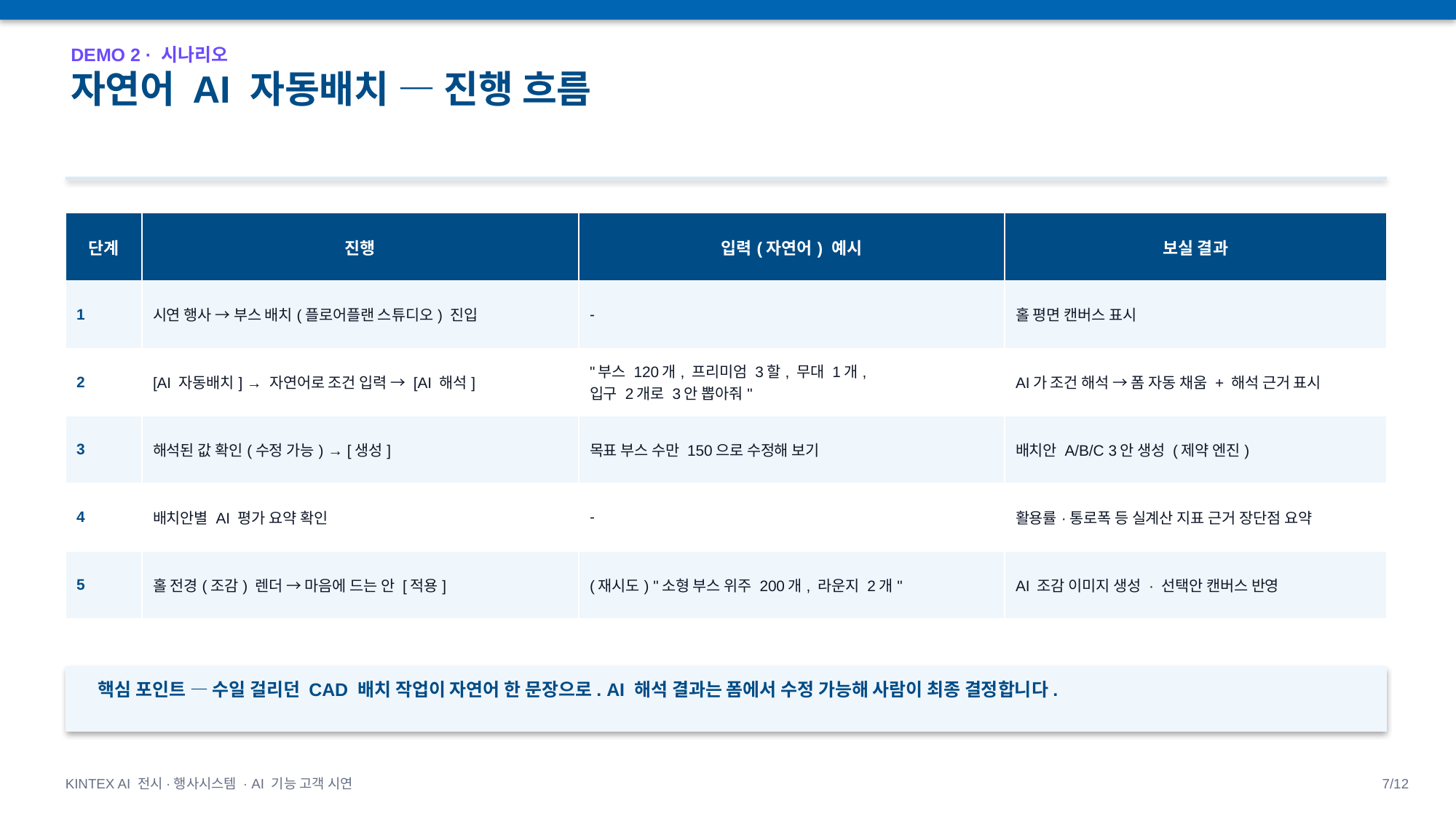

DEMO 2 · 시나리오
자연어 AI 자동배치 — 진행 흐름

| 단계 | 진행 | 입력(자연어) 예시 | 보실 결과 |
| --- | --- | --- | --- |
| 1 | 시연 행사 → 부스 배치(플로어플랜 스튜디오) 진입 | - | 홀 평면 캔버스 표시 |
| 2 | [AI 자동배치] → 자연어로 조건 입력 → [AI 해석] | "부스 120개, 프리미엄 3할, 무대 1개, 입구 2개로 3안 뽑아줘" | AI가 조건 해석 → 폼 자동 채움 + 해석 근거 표시 |
| 3 | 해석된 값 확인(수정 가능) → [생성] | 목표 부스 수만 150으로 수정해 보기 | 배치안 A/B/C 3안 생성 (제약 엔진) |
| 4 | 배치안별 AI 평가 요약 확인 | - | 활용률·통로폭 등 실계산 지표 근거 장단점 요약 |
| 5 | 홀 전경(조감) 렌더 → 마음에 드는 안 [적용] | (재시도) "소형 부스 위주 200개, 라운지 2개" | AI 조감 이미지 생성 · 선택안 캔버스 반영 |

핵심 포인트 — 수일 걸리던 CAD 배치 작업이 자연어 한 문장으로. AI 해석 결과는 폼에서 수정 가능해 사람이 최종 결정합니다.
KINTEX AI 전시·행사시스템 · AI 기능 고객 시연
7/12